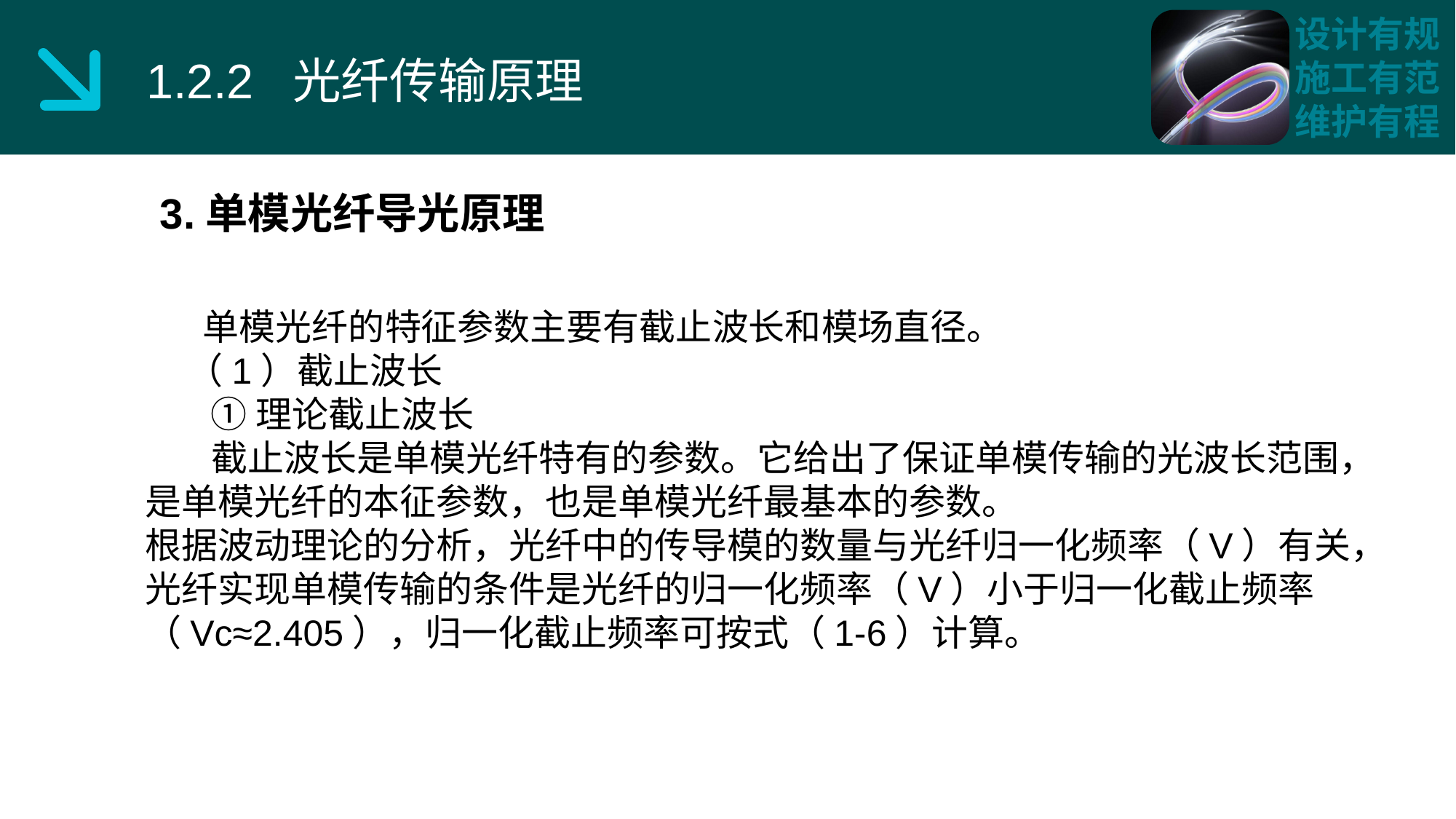

1.2.2  光纤传输原理

3.单模光纤导光原理
      单模光纤的特征参数主要有截止波长和模场直径。
    （1）截止波长
        ①理论截止波长
       截止波长是单模光纤特有的参数。它给出了保证单模传输的光波长范围，是单模光纤的本征参数，也是单模光纤最基本的参数。
根据波动理论的分析，光纤中的传导模的数量与光纤归一化频率（V）有关，光纤实现单模传输的条件是光纤的归一化频率（V）小于归一化截止频率（Vc≈2.405），归一化截止频率可按式（1-6）计算。